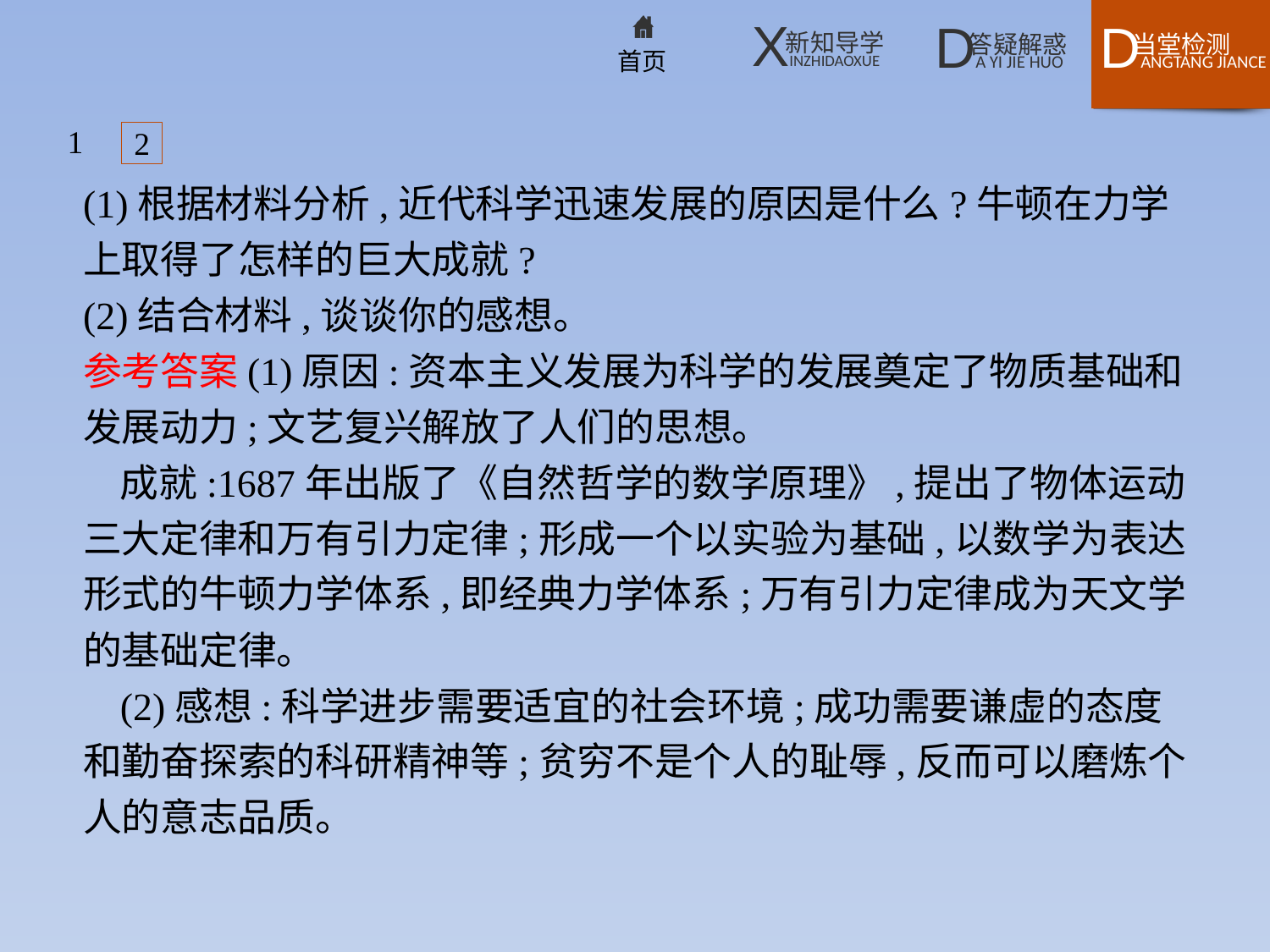

1
2
(1)根据材料分析,近代科学迅速发展的原因是什么?牛顿在力学上取得了怎样的巨大成就?
(2)结合材料,谈谈你的感想。
参考答案(1)原因:资本主义发展为科学的发展奠定了物质基础和发展动力;文艺复兴解放了人们的思想。
成就:1687年出版了《自然哲学的数学原理》,提出了物体运动三大定律和万有引力定律;形成一个以实验为基础,以数学为表达形式的牛顿力学体系,即经典力学体系;万有引力定律成为天文学的基础定律。
(2)感想:科学进步需要适宜的社会环境;成功需要谦虚的态度和勤奋探索的科研精神等;贫穷不是个人的耻辱,反而可以磨炼个人的意志品质。